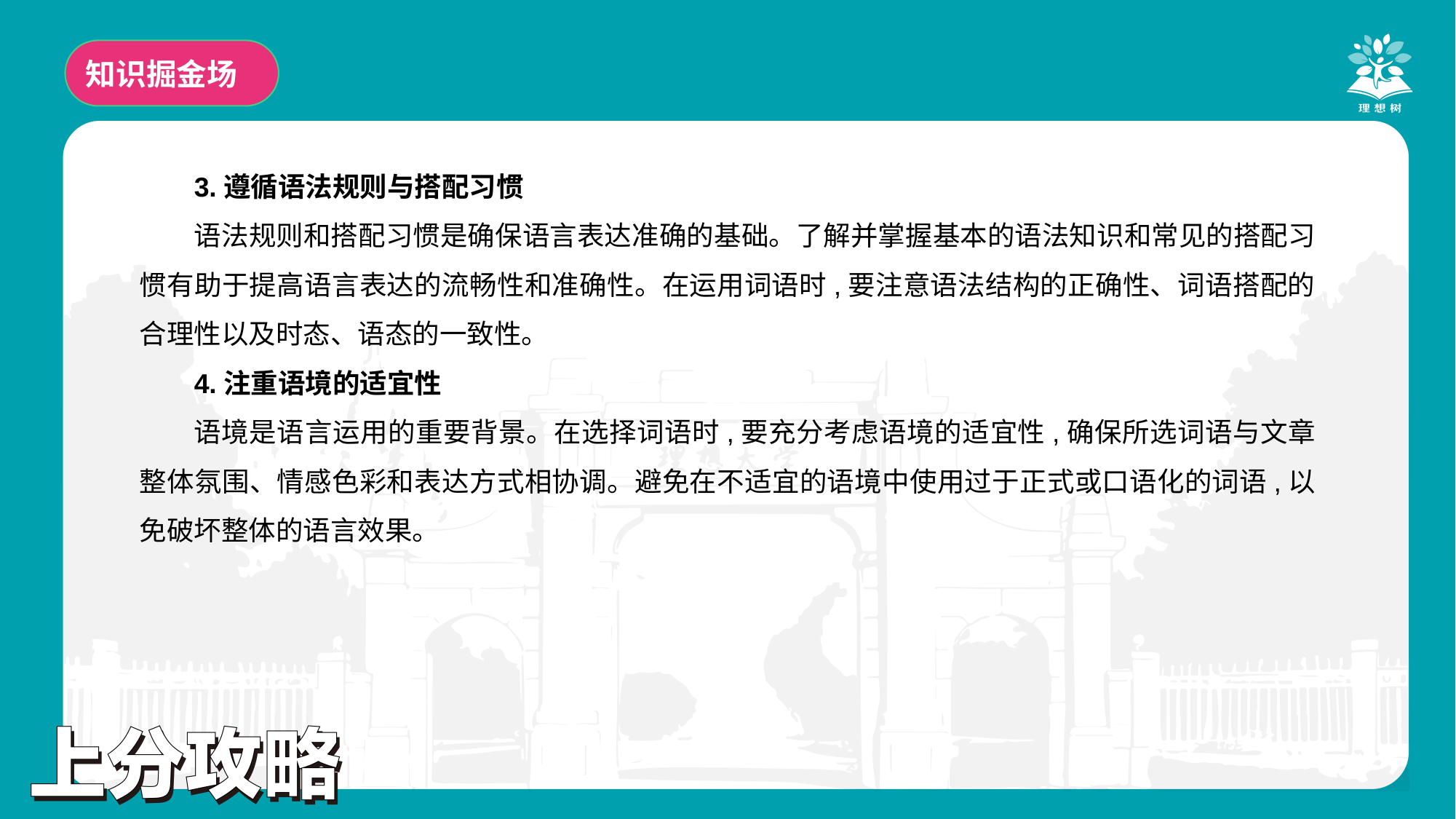

知识掘金场
3.遵循语法规则与搭配习惯
语法规则和搭配习惯是确保语言表达准确的基础。了解并掌握基本的语法知识和常见的搭配习惯有助于提高语言表达的流畅性和准确性。在运用词语时,要注意语法结构的正确性、词语搭配的合理性以及时态、语态的一致性。
4.注重语境的适宜性
语境是语言运用的重要背景。在选择词语时,要充分考虑语境的适宜性,确保所选词语与文章整体氛围、情感色彩和表达方式相协调。避免在不适宜的语境中使用过于正式或口语化的词语,以免破坏整体的语言效果。